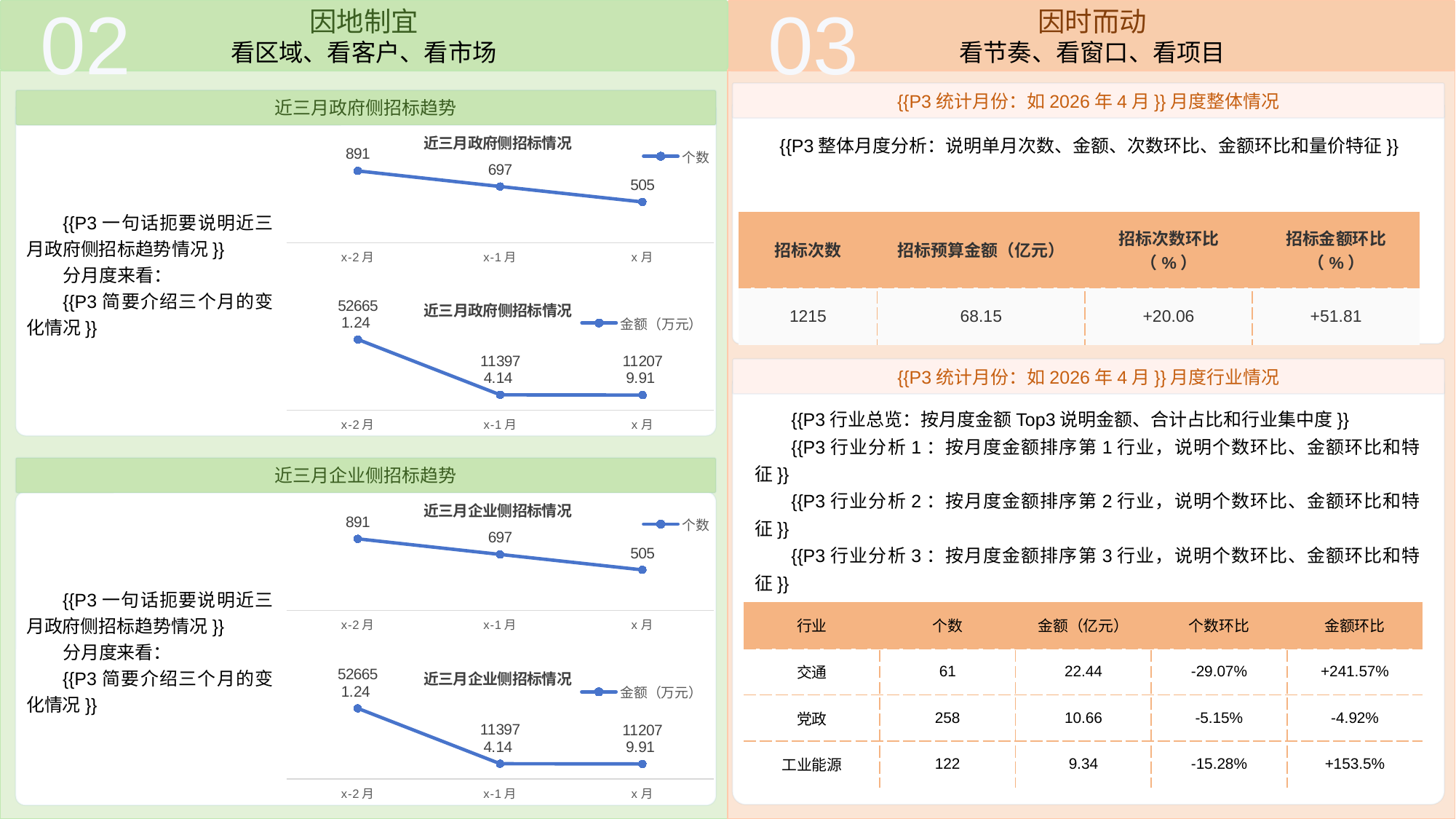

02
因地制宜
看区域、看客户、看市场

03
因时而动
看节奏、看窗口、看项目

{{P3统计月份：如2026年4月}}月度整体情况
近三月政府侧招标趋势

{{P3整体月度分析：说明单月次数、金额、次数环比、金额环比和量价特征}}

### Chart: 近三月政府侧招标情况

| Category | 个数 |
|---|---|
| x-2月 | 891.0 |
| x-1月 | 697.0 |
| x月 | 505.0 |
{{P3一句话扼要说明近三月政府侧招标趋势情况}}
分月度来看：
{{P3简要介绍三个月的变化情况}}
| 招标次数 | 招标预算金额（亿元） | 招标次数环比（%） | 招标金额环比（%） |
| --- | --- | --- | --- |
| 1215 | 68.15 | +20.06 | +51.81 |

### Chart: 近三月政府侧招标情况

| Category | 金额（万元） |
|---|---|
| x-2月 | 526651.238395 |
| x-1月 | 113974.144964 |
| x月 | 112079.909005 |
{{P3统计月份：如2026年4月}}月度行业情况

{{P3行业总览：按月度金额Top3说明金额、合计占比和行业集中度}}
{{P3行业分析1：按月度金额排序第1行业，说明个数环比、金额环比和特征}}
{{P3行业分析2：按月度金额排序第2行业，说明个数环比、金额环比和特征}}
{{P3行业分析3：按月度金额排序第3行业，说明个数环比、金额环比和特征}}
近三月企业侧招标趋势

### Chart: 近三月企业侧招标情况

| Category | 个数 |
|---|---|
| x-2月 | 891.0 |
| x-1月 | 697.0 |
| x月 | 505.0 |
{{P3一句话扼要说明近三月政府侧招标趋势情况}}
分月度来看：
{{P3简要介绍三个月的变化情况}}
| 行业 | 个数 | 金额（亿元） | 个数环比 | 金额环比 |
| --- | --- | --- | --- | --- |
| 交通 | 61 | 22.44 | -29.07% | +241.57% |
| 党政 | 258 | 10.66 | -5.15% | -4.92% |
| 工业能源 | 122 | 9.34 | -15.28% | +153.5% |

### Chart: 近三月企业侧招标情况

| Category | 金额（万元） |
|---|---|
| x-2月 | 526651.238395 |
| x-1月 | 113974.144964 |
| x月 | 112079.909005 |